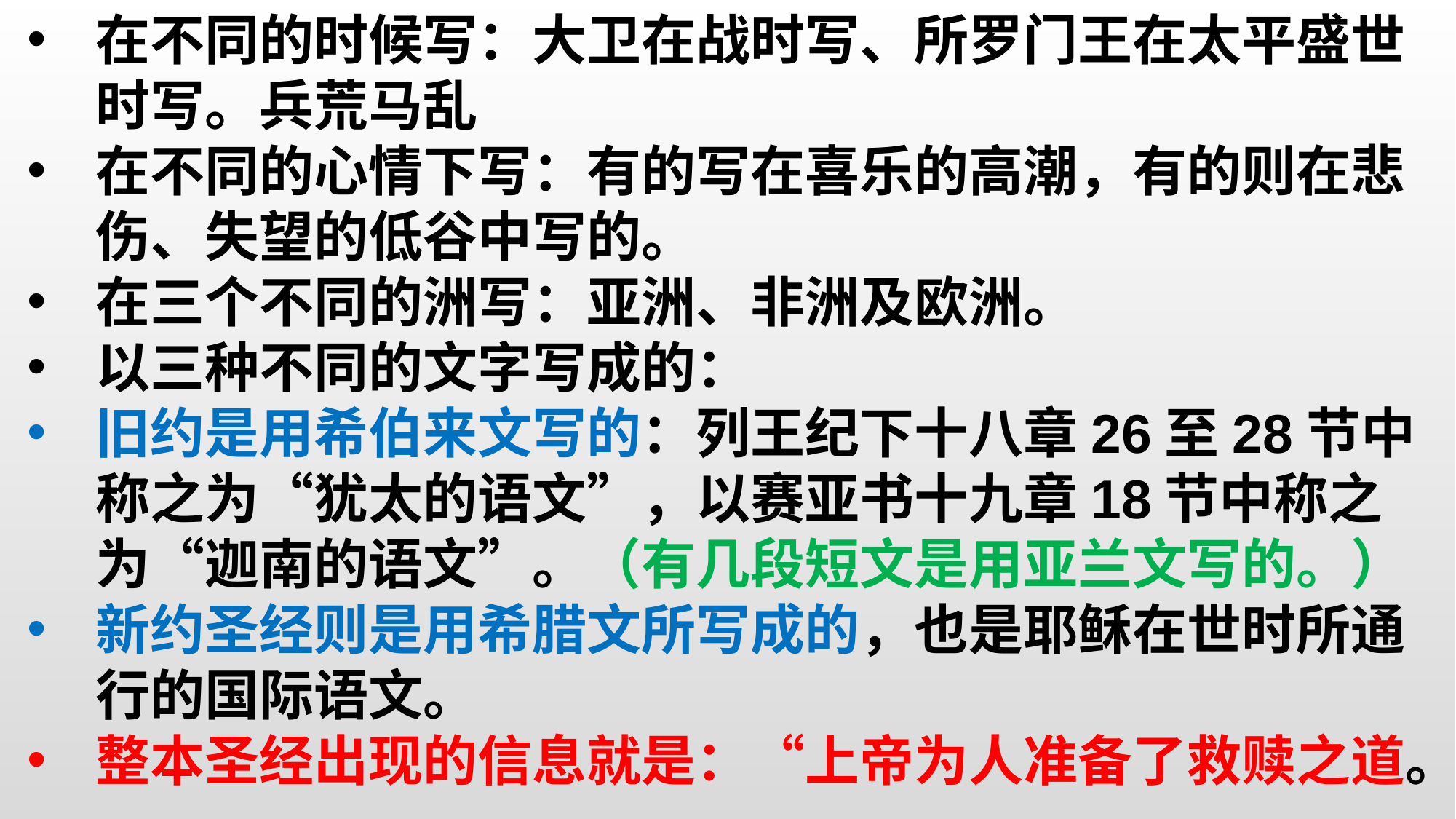

在不同的时候写：大卫在战时写、所罗门王在太平盛世时写。兵荒马乱
在不同的心情下写：有的写在喜乐的高潮，有的则在悲伤、失望的低谷中写的。
在三个不同的洲写：亚洲、非洲及欧洲。
以三种不同的文字写成的：
旧约是用希伯来文写的：列王纪下十八章26至28节中称之为“犹太的语文”，以赛亚书十九章18节中称之为“迦南的语文”。（有几段短文是用亚兰文写的。）
新约圣经则是用希腊文所写成的，也是耶稣在世时所通行的国际语文。
整本圣经出现的信息就是：“上帝为人准备了救赎之道。